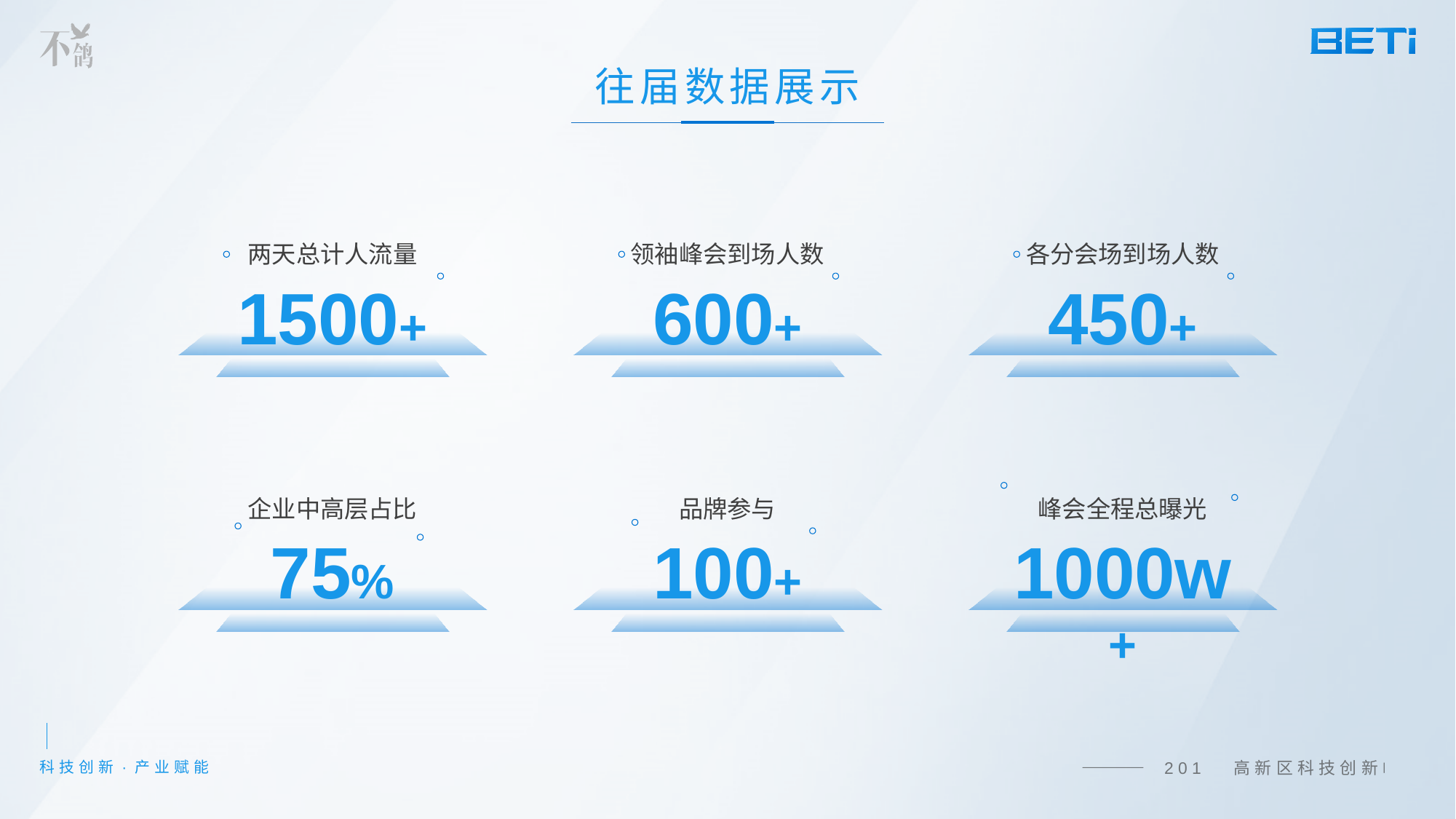

往届数据展示

两天总计人流量
领袖峰会到场人数
各分会场到场人数

1500+
600+
450+

企业中高层占比
品牌参与
峰会全程总曝光

1000w+
75%
100+